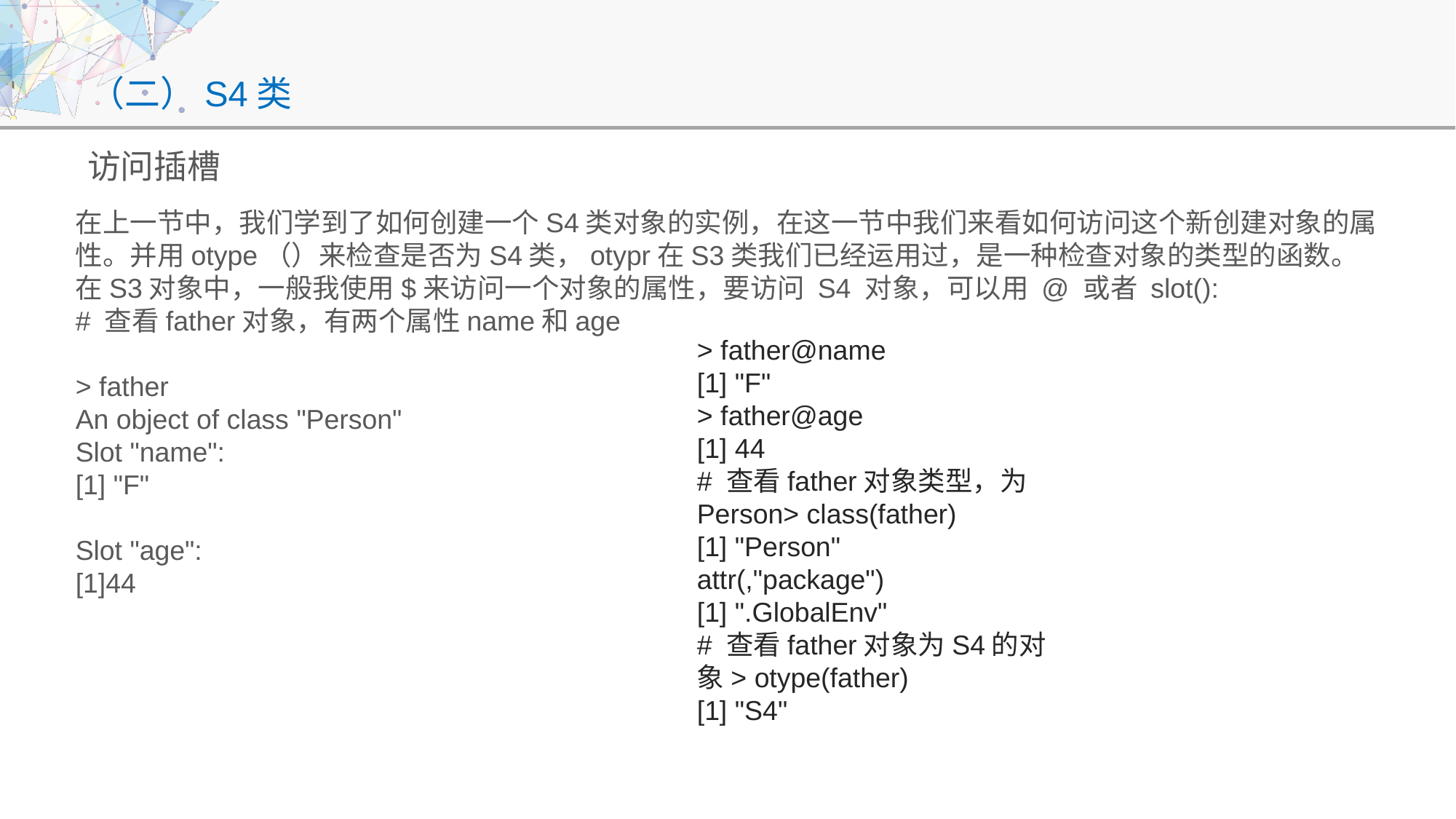

# （二）S4类
访问插槽
在上一节中，我们学到了如何创建一个S4类对象的实例，在这一节中我们来看如何访问这个新创建对象的属性。并用otype（）来检查是否为S4类，otypr在S3类我们已经运用过，是一种检查对象的类型的函数。
在S3对象中，一般我使用$来访问一个对象的属性，要访问 S4 对象，可以用 @ 或者 slot():
# 查看father对象，有两个属性name和age

> father
An object of class "Person"
Slot "name":
[1] "F"

Slot "age":
[1]44

> father@name
[1] "F"
> father@age
[1] 44
# 查看father对象类型，为Person> class(father)
[1] "Person"
attr(,"package")
[1] ".GlobalEnv"
# 查看father对象为S4的对象> otype(father)
[1] "S4"